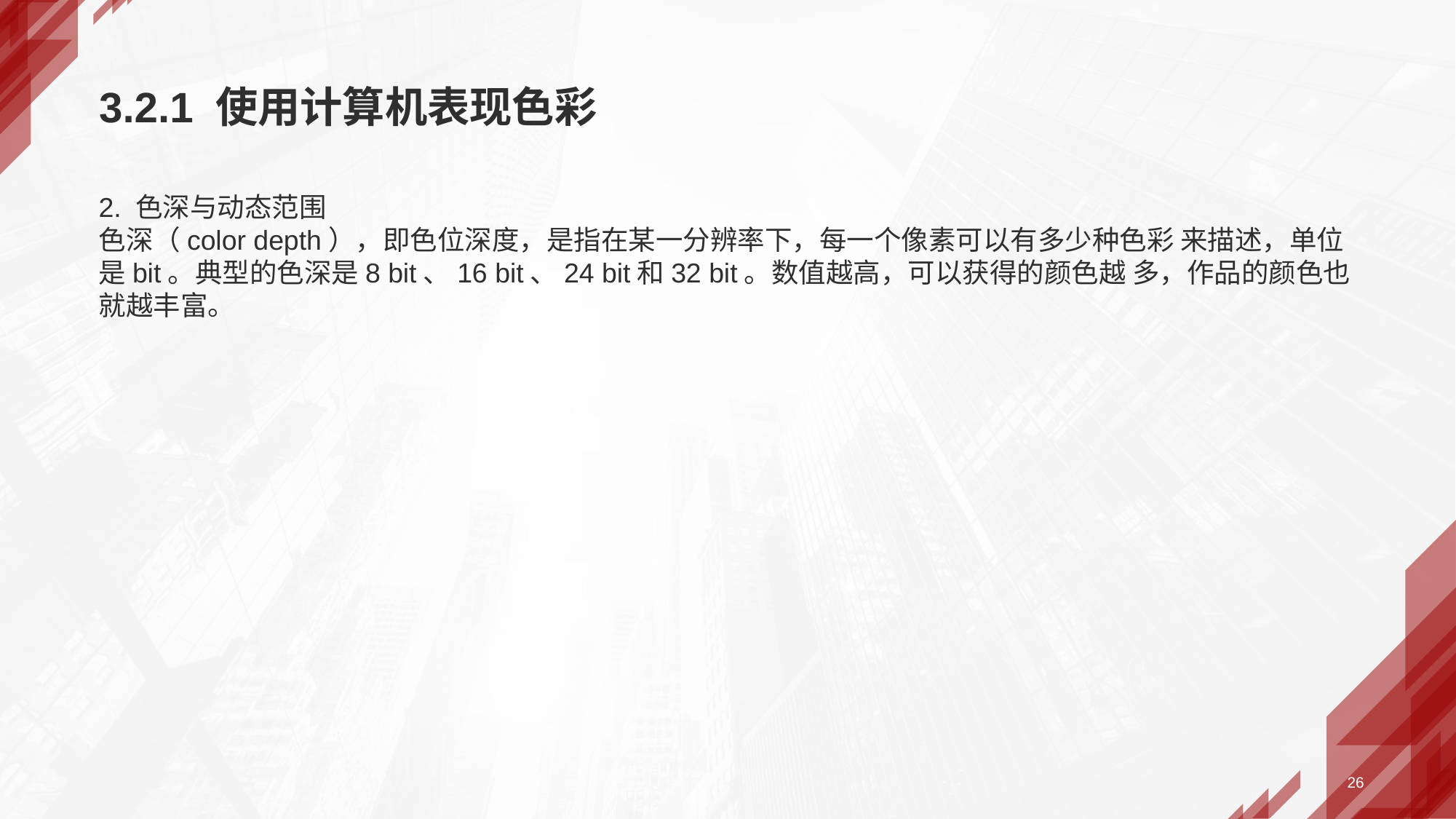

# 3.2.1 使用计算机表现色彩
2. 色深与动态范围
色深（color depth），即色位深度，是指在某一分辨率下，每一个像素可以有多少种色彩 来描述，单位是bit。典型的色深是8 bit、16 bit、24 bit和32 bit。数值越高，可以获得的颜色越 多，作品的颜色也就越丰富。
26